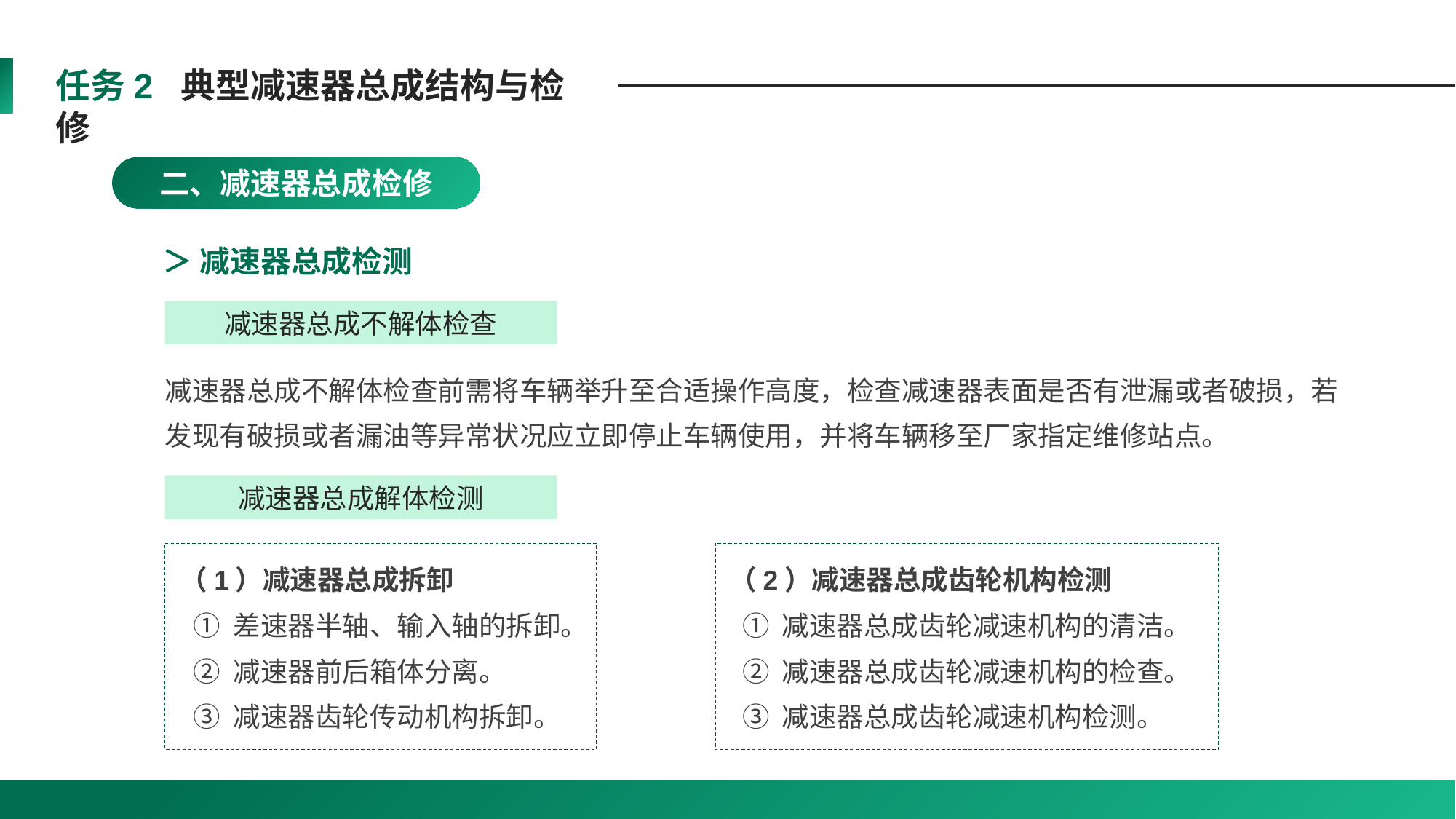

任务2  典型减速器总成结构与检修
二、减速器总成检修
＞ 减速器总成检测
减速器总成不解体检查
减速器总成不解体检查前需将车辆举升至合适操作高度，检查减速器表面是否有泄漏或者破损，若发现有破损或者漏油等异常状况应立即停止车辆使用，并将车辆移至厂家指定维修站点。
减速器总成解体检测

（1）减速器总成拆卸
（2）减速器总成齿轮机构检测
① 差速器半轴、输入轴的拆卸。
② 减速器前后箱体分离。
③ 减速器齿轮传动机构拆卸。
① 减速器总成齿轮减速机构的清洁。
② 减速器总成齿轮减速机构的检查。
③ 减速器总成齿轮减速机构检测。